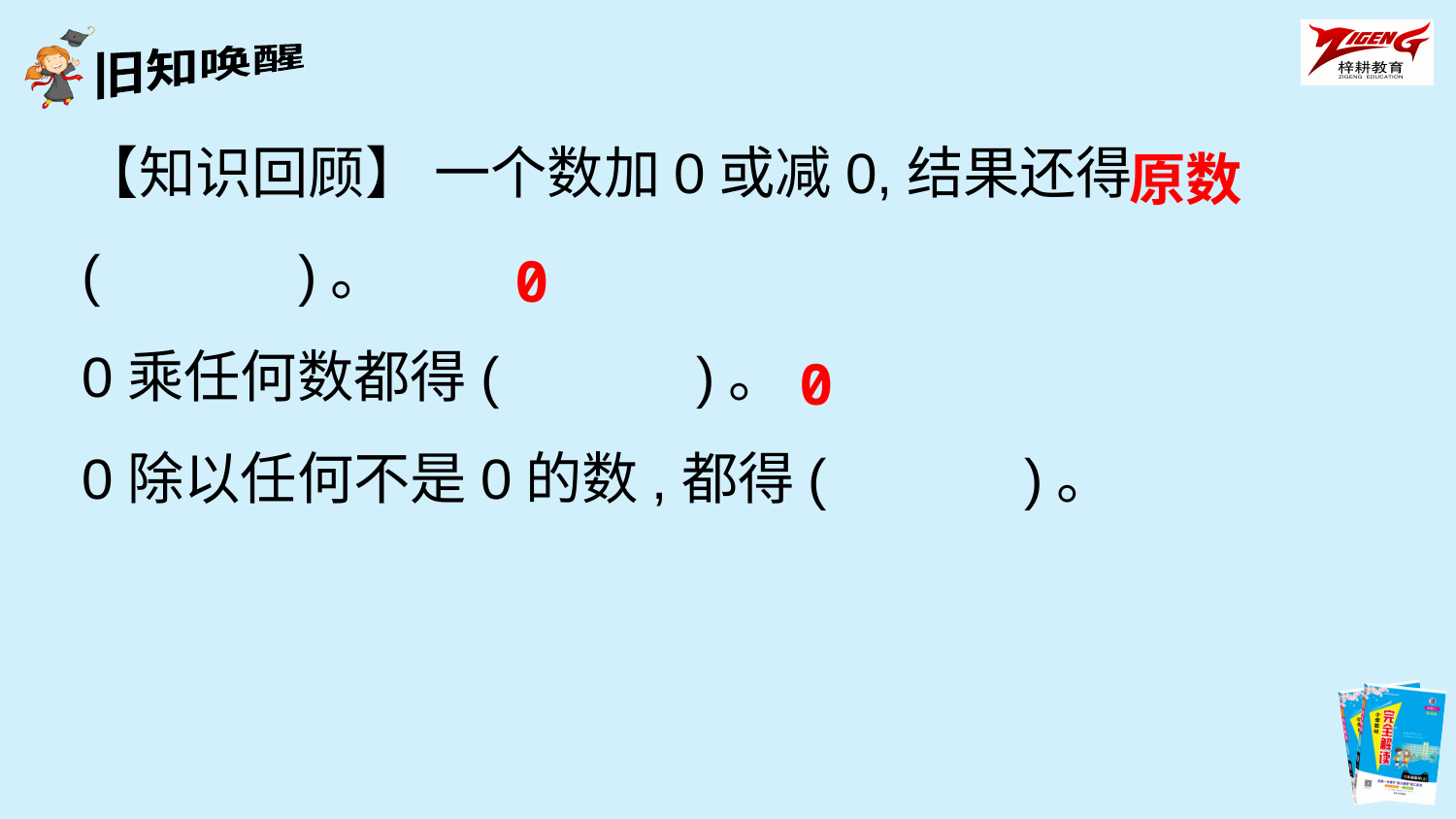

【知识回顾】 一个数加0或减0,结果还得(　　　)。
0乘任何数都得(　　　)。
0除以任何不是0的数,都得(　　　)。
原数
0
0